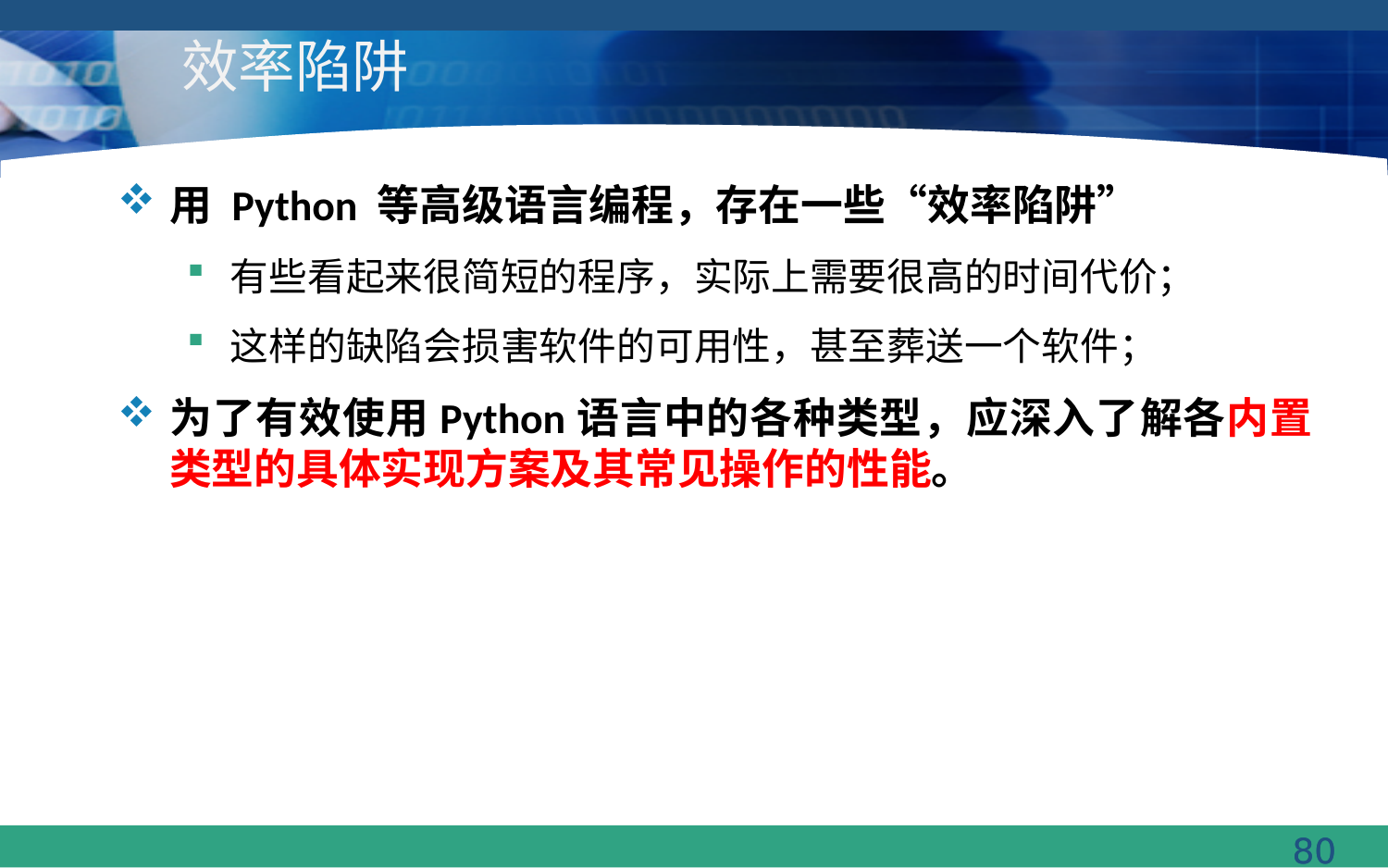

# 效率陷阱
用 Python 等高级语言编程，存在一些“效率陷阱”
有些看起来很简短的程序，实际上需要很高的时间代价；
这样的缺陷会损害软件的可用性，甚至葬送一个软件；
为了有效使用Python语言中的各种类型，应深入了解各内置类型的具体实现方案及其常见操作的性能。